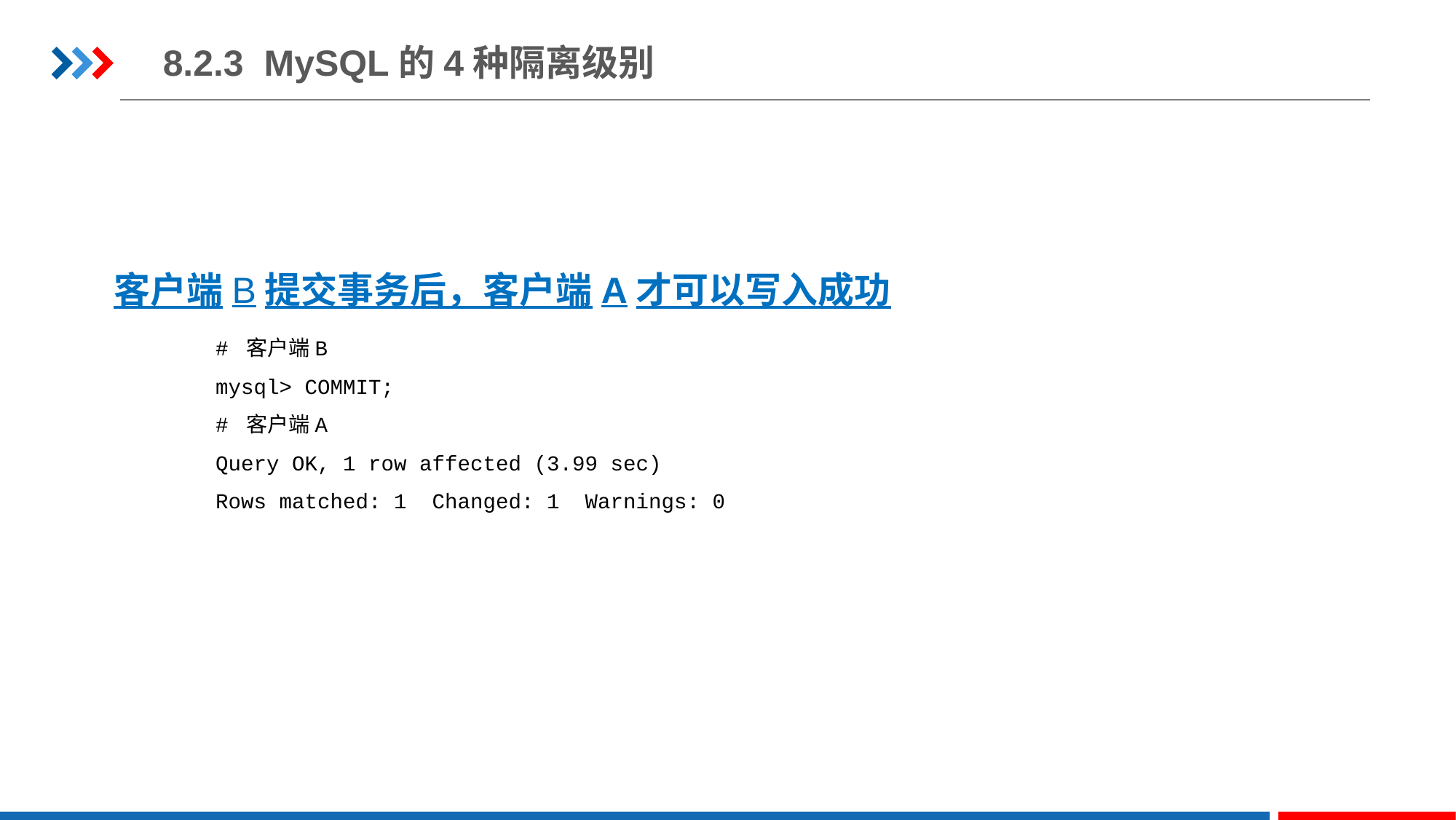

8.2.3  MySQL的4种隔离级别
客户端B提交事务后，客户端A才可以写入成功
# 客户端B
mysql> COMMIT;
# 客户端A
Query OK, 1 row affected (3.99 sec)
Rows matched: 1  Changed: 1  Warnings: 0